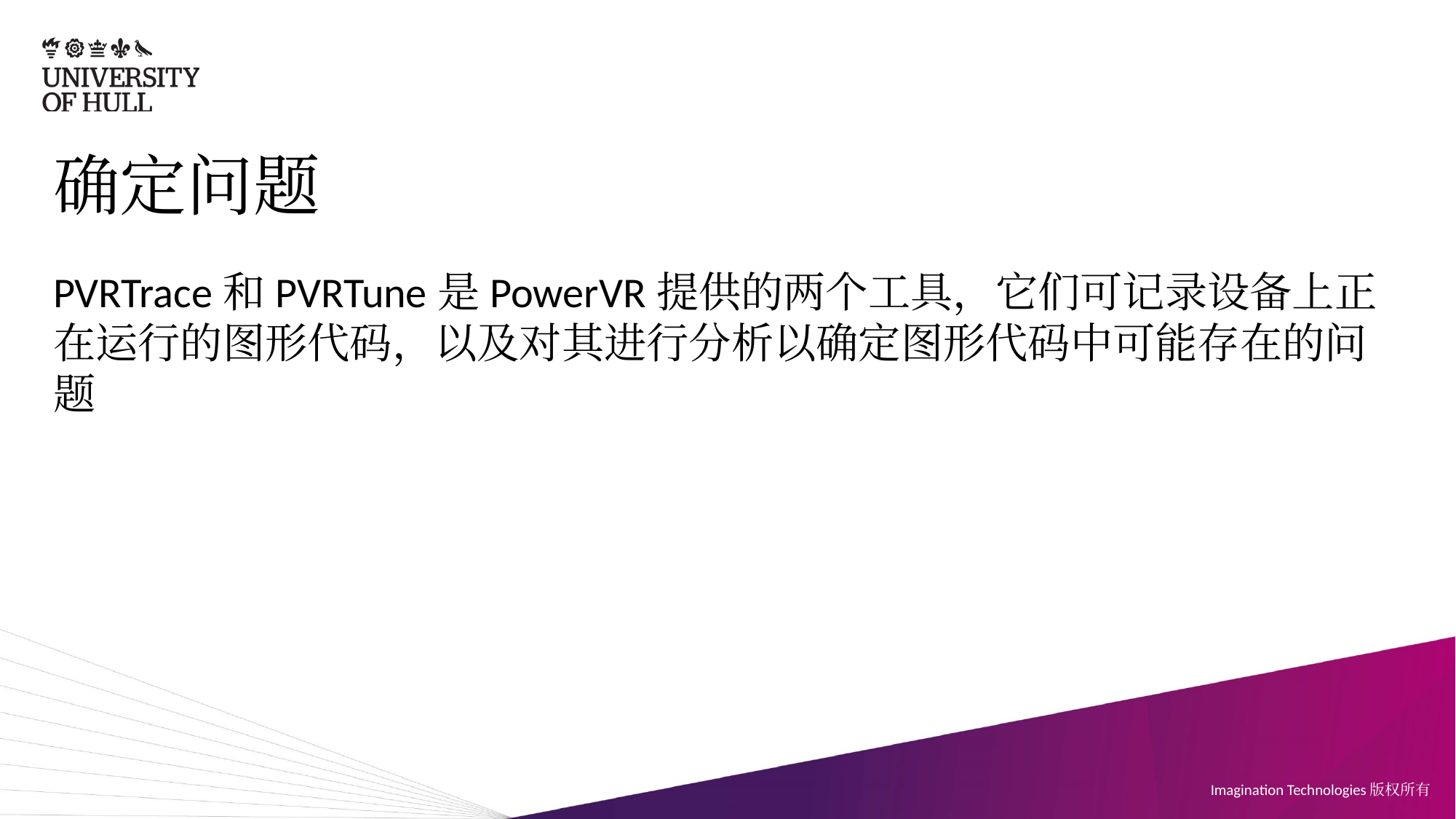

# 确定问题
PVRTrace和PVRTune是PowerVR提供的两个工具，它们可记录设备上正在运行的图形代码，以及对其进行分析以确定图形代码中可能存在的问题